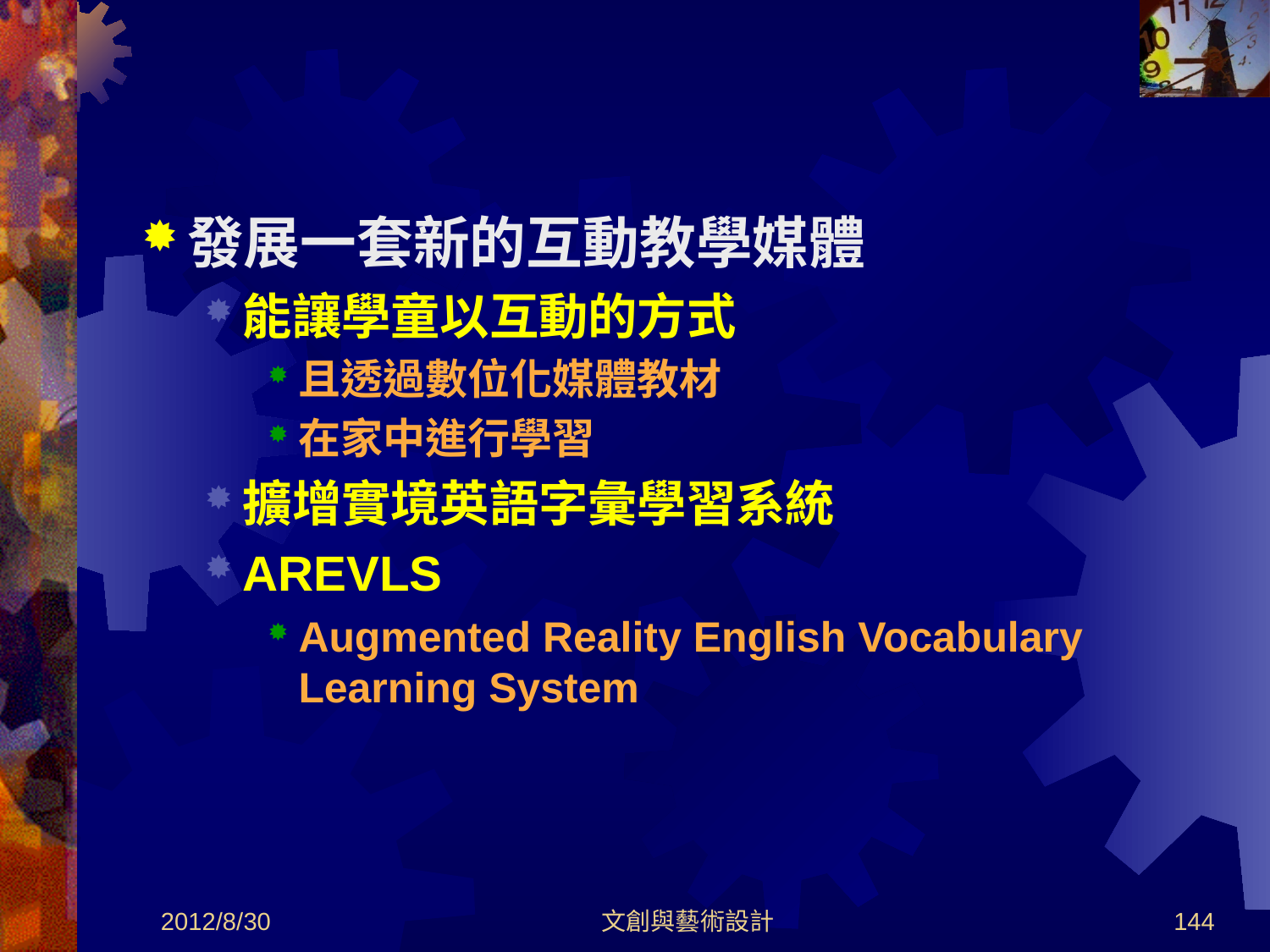

發展一套新的互動教學媒體
能讓學童以互動的方式
且透過數位化媒體教材
在家中進行學習
擴增實境英語字彙學習系統
AREVLS
Augmented Reality English Vocabulary Learning System
2012/8/30
文創與藝術設計
144